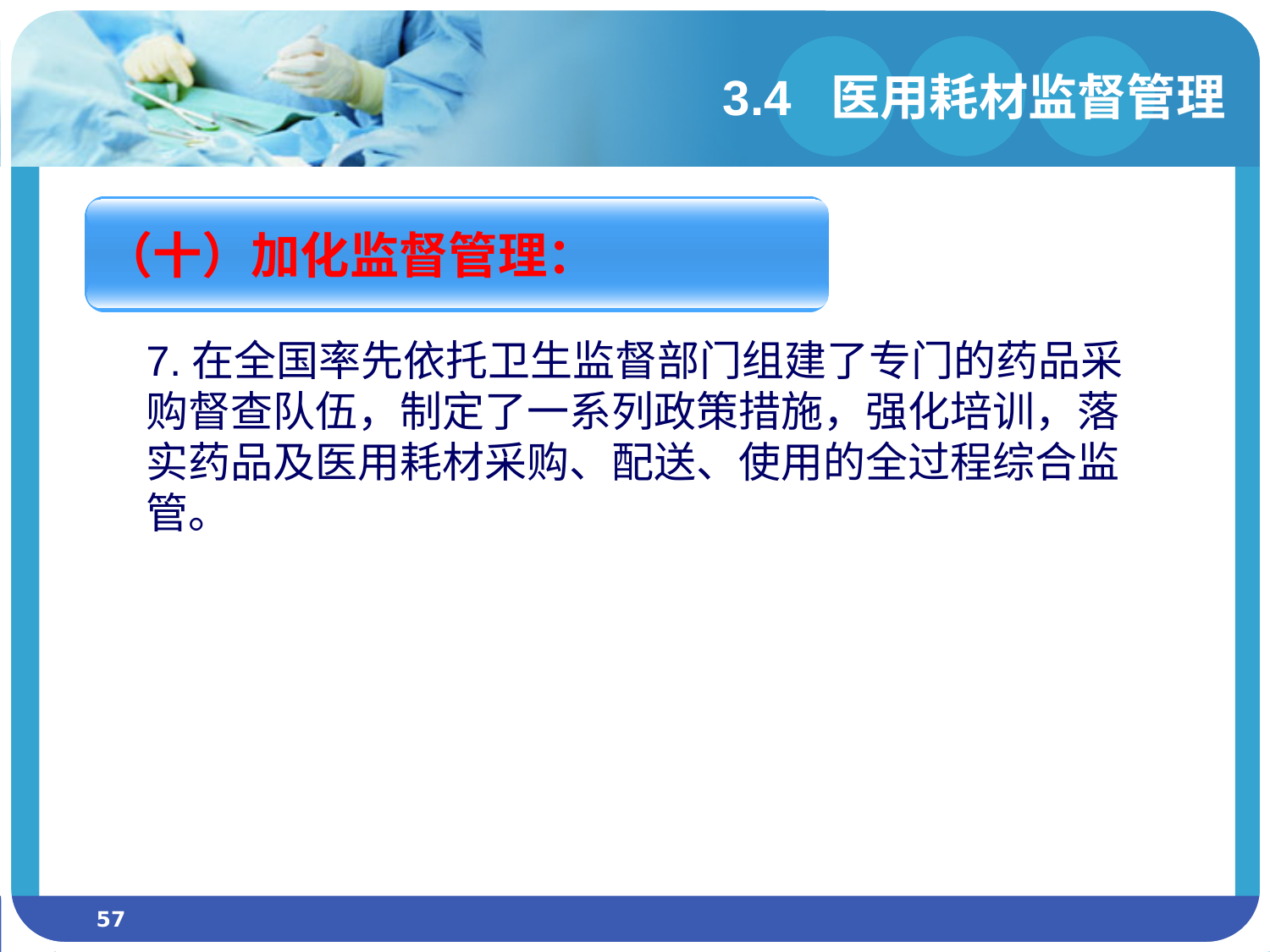

# 3.4  医用耗材监督管理
（十）加化监督管理：

7.在全国率先依托卫生监督部门组建了专门的药品采购督查队伍，制定了一系列政策措施，强化培训，落实药品及医用耗材采购、配送、使用的全过程综合监管。

57